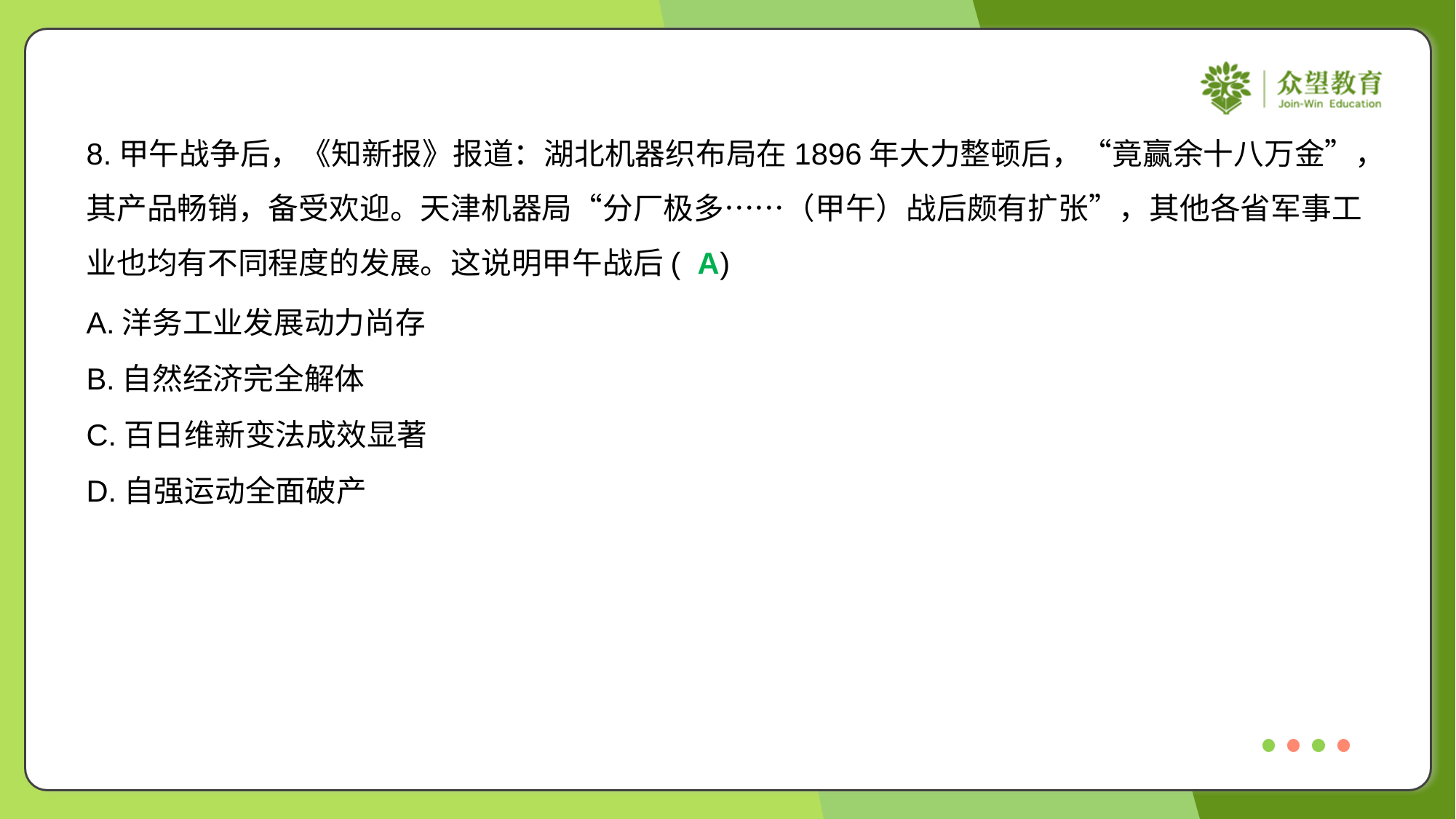

8.甲午战争后，《知新报》报道：湖北机器织布局在1896年大力整顿后，“竟赢余十八万金”，
其产品畅销，备受欢迎。天津机器局“分厂极多……（甲午）战后颇有扩张”，其他各省军事工
业也均有不同程度的发展。这说明甲午战后(     )
A
A.洋务工业发展动力尚存
B.自然经济完全解体
C.百日维新变法成效显著
D.自强运动全面破产